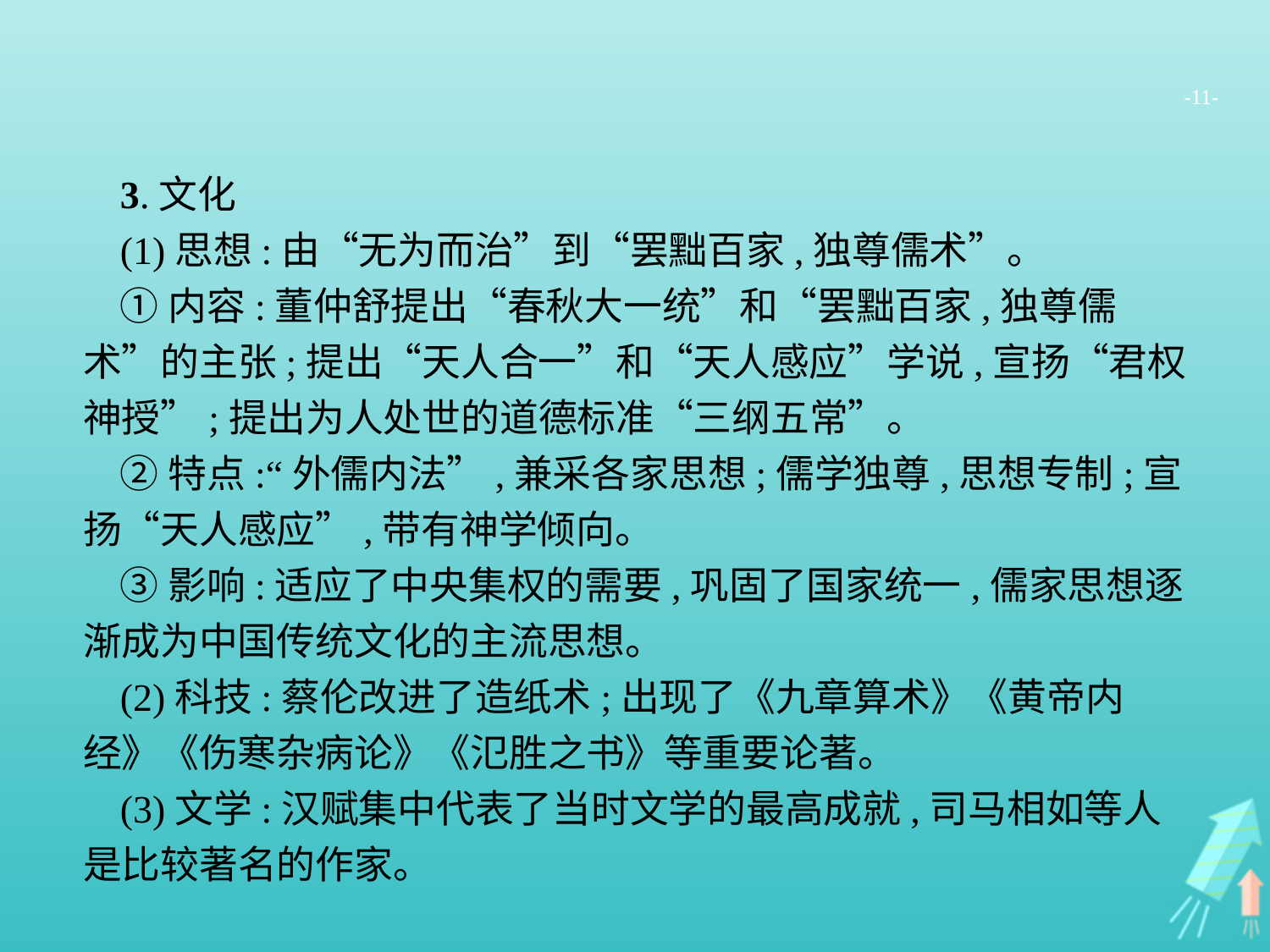

-11-
3.文化
(1)思想:由“无为而治”到“罢黜百家,独尊儒术”。
①内容:董仲舒提出“春秋大一统”和“罢黜百家,独尊儒术”的主张;提出“天人合一”和“天人感应”学说,宣扬“君权神授”;提出为人处世的道德标准“三纲五常”。
②特点:“外儒内法”,兼采各家思想;儒学独尊,思想专制;宣扬“天人感应”,带有神学倾向。
③影响:适应了中央集权的需要,巩固了国家统一,儒家思想逐渐成为中国传统文化的主流思想。
(2)科技:蔡伦改进了造纸术;出现了《九章算术》《黄帝内经》《伤寒杂病论》《氾胜之书》等重要论著。
(3)文学:汉赋集中代表了当时文学的最高成就,司马相如等人是比较著名的作家。